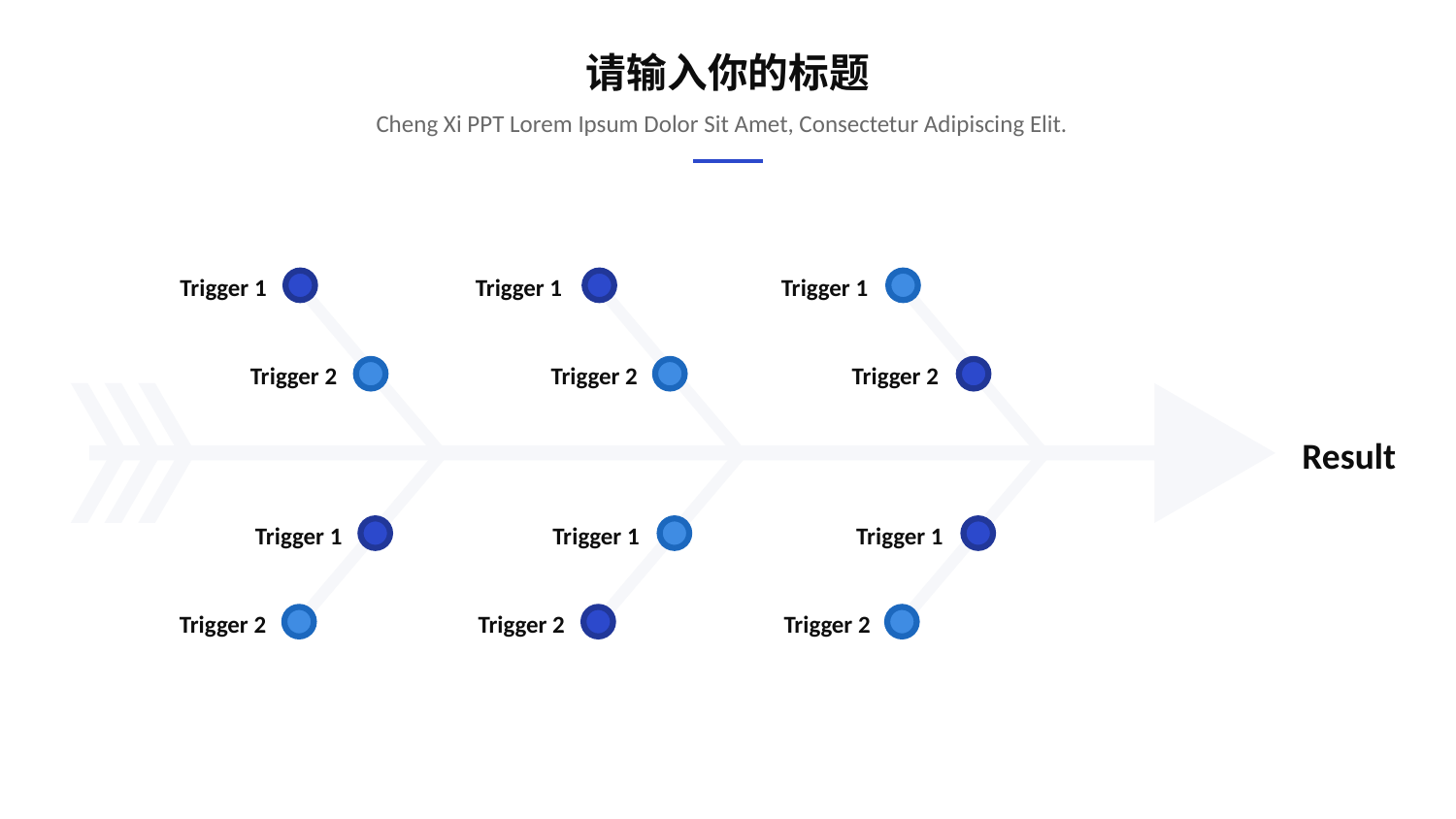

请输入你的标题
Cheng Xi PPT Lorem Ipsum Dolor Sit Amet, Consectetur Adipiscing Elit.
Trigger 1
Trigger 1
Trigger 1

Trigger 2
Trigger 2
Trigger 2

Result
Trigger 1
Trigger 1
Trigger 1

Trigger 2
Trigger 2
Trigger 2